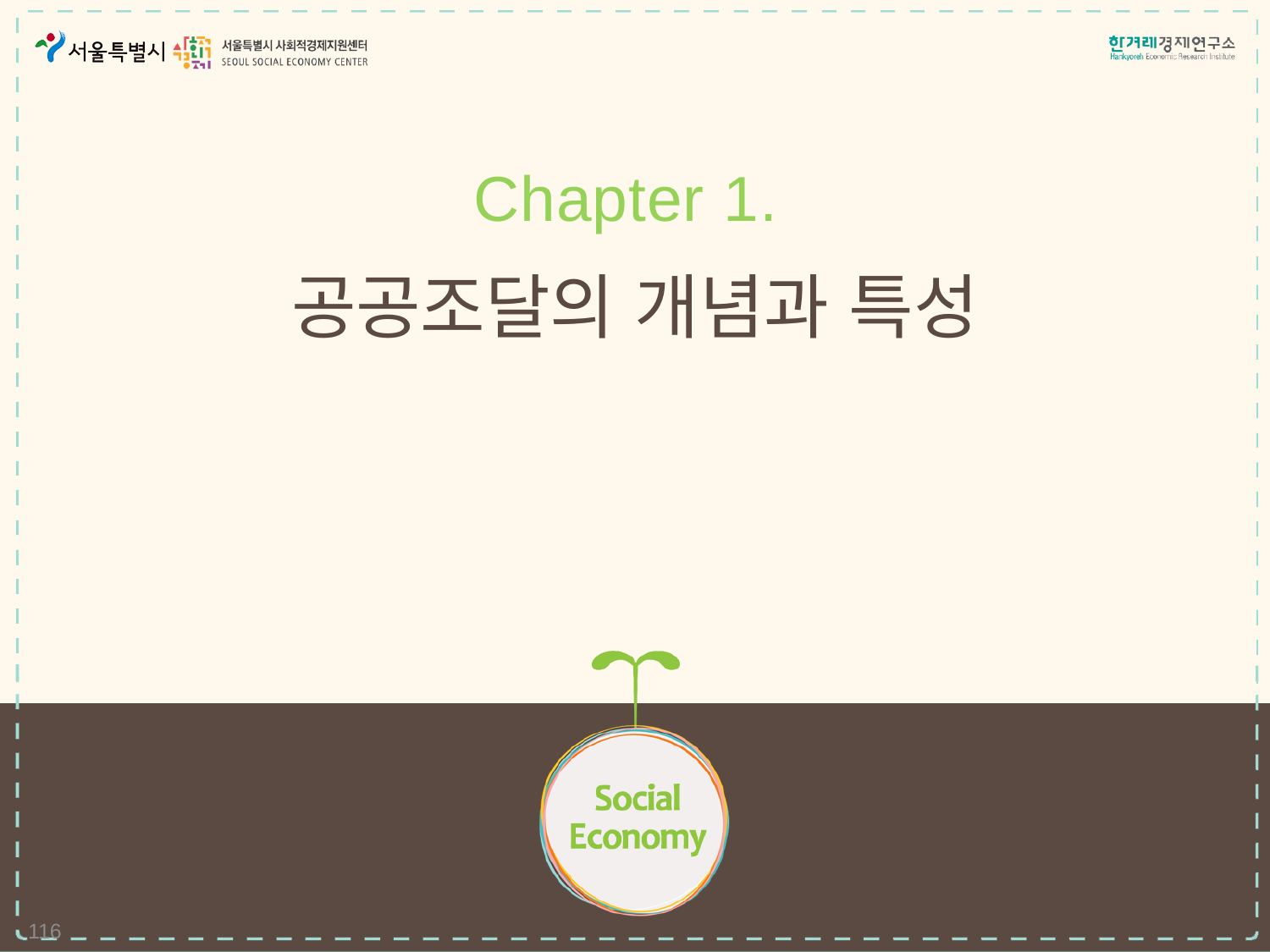

Chapter 1.
# 공공조달의 개념과 특성
116